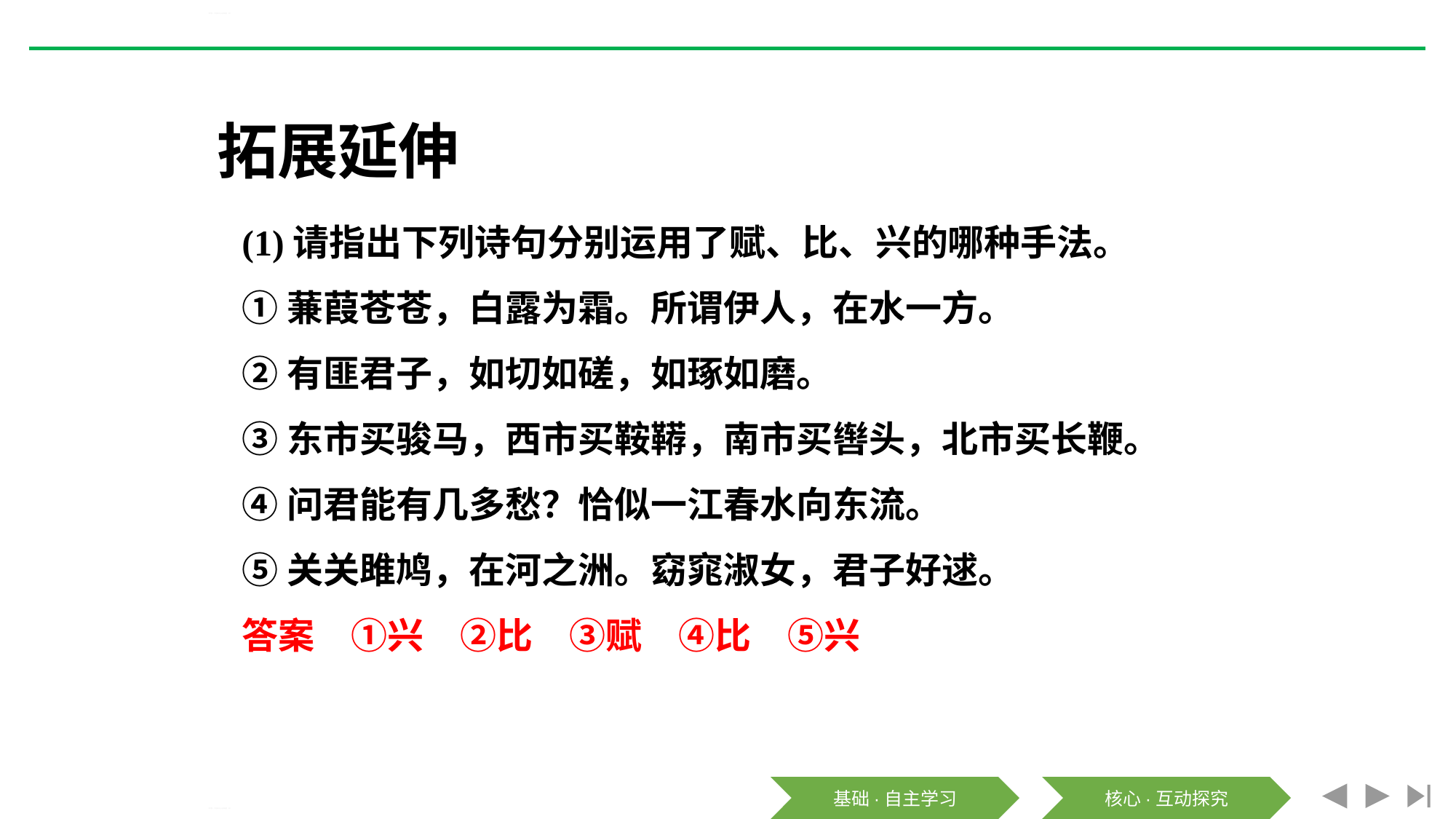

《芣苢》《文氏外孙入村收麦》PPT
拓展延伸
(1)请指出下列诗句分别运用了赋、比、兴的哪种手法。
①蒹葭苍苍，白露为霜。所谓伊人，在水一方。
②有匪君子，如切如磋，如琢如磨。
③东市买骏马，西市买鞍鞯，南市买辔头，北市买长鞭。
④问君能有几多愁？恰似一江春水向东流。
⑤关关雎鸠，在河之洲。窈窕淑女，君子好逑。
答案　①兴　②比　③赋　④比　⑤兴
《芣苢》《文氏外孙入村收麦》PPT